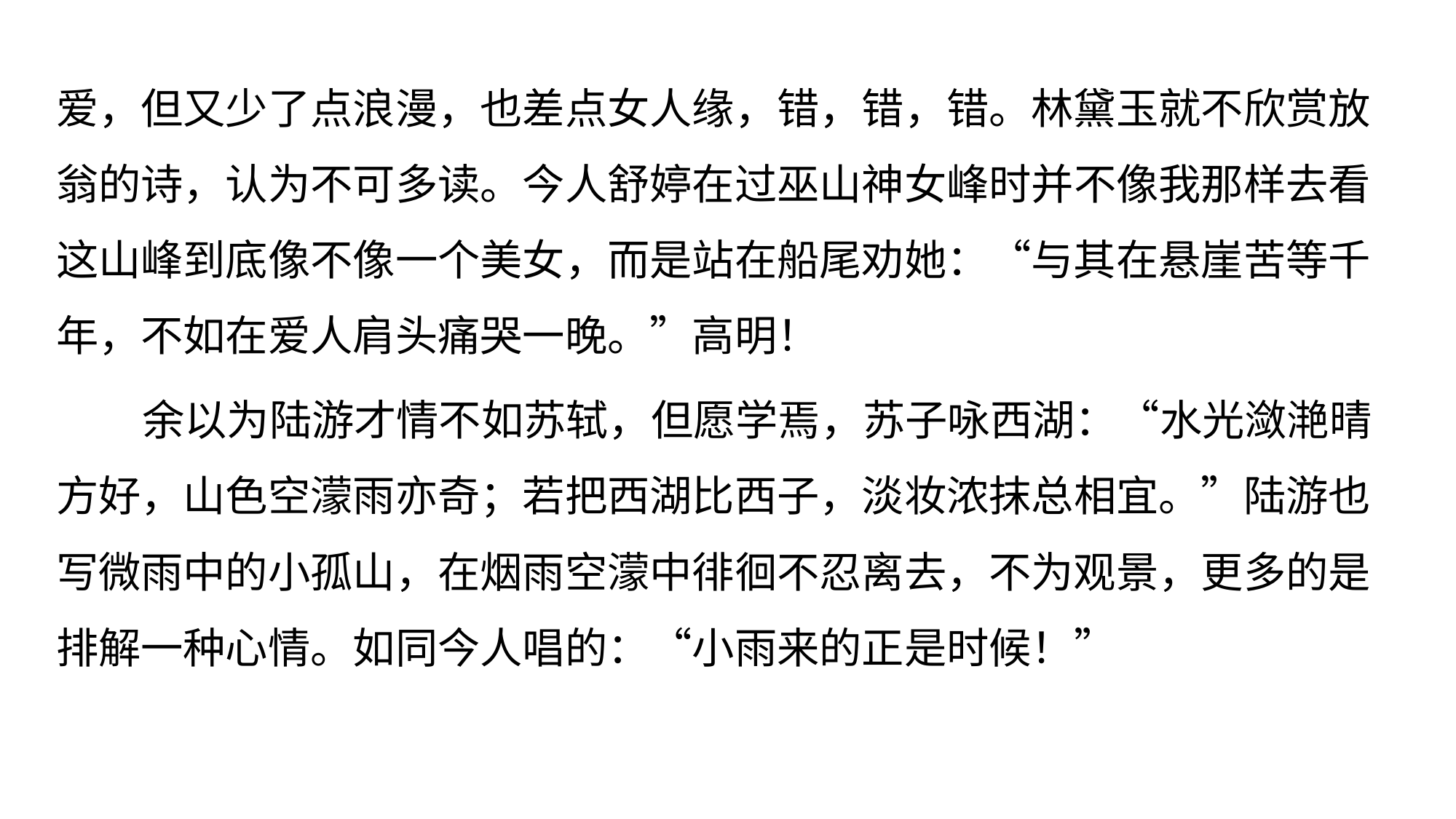

爱，但又少了点浪漫，也差点女人缘，错，错，错。林黛玉就不欣赏放翁的诗，认为不可多读。今人舒婷在过巫山神女峰时并不像我那样去看这山峰到底像不像一个美女，而是站在船尾劝她：“与其在悬崖苦等千年，不如在爱人肩头痛哭一晚。”高明！
        余以为陆游才情不如苏轼，但愿学焉，苏子咏西湖：“水光潋滟晴方好，山色空濛雨亦奇；若把西湖比西子，淡妆浓抹总相宜。”陆游也写微雨中的小孤山，在烟雨空濛中徘徊不忍离去，不为观景，更多的是排解一种心情。如同今人唱的：“小雨来的正是时候！”